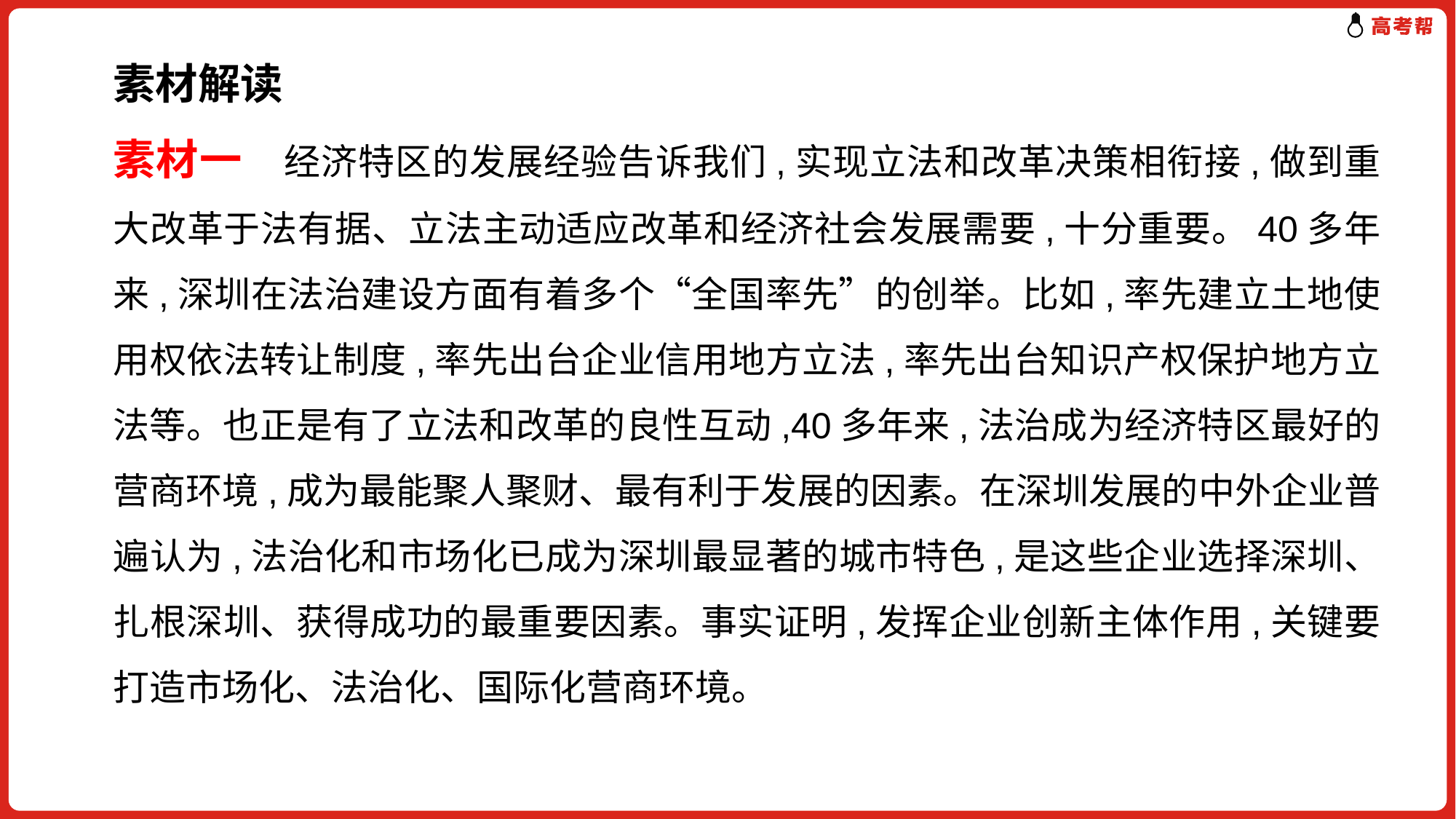

素材解读
素材一    经济特区的发展经验告诉我们,实现立法和改革决策相衔接,做到重大改革于法有据、立法主动适应改革和经济社会发展需要,十分重要。40多年来,深圳在法治建设方面有着多个“全国率先”的创举。比如,率先建立土地使用权依法转让制度,率先出台企业信用地方立法,率先出台知识产权保护地方立法等。也正是有了立法和改革的良性互动,40多年来,法治成为经济特区最好的营商环境,成为最能聚人聚财、最有利于发展的因素。在深圳发展的中外企业普遍认为,法治化和市场化已成为深圳最显著的城市特色,是这些企业选择深圳、扎根深圳、获得成功的最重要因素。事实证明,发挥企业创新主体作用,关键要打造市场化、法治化、国际化营商环境。